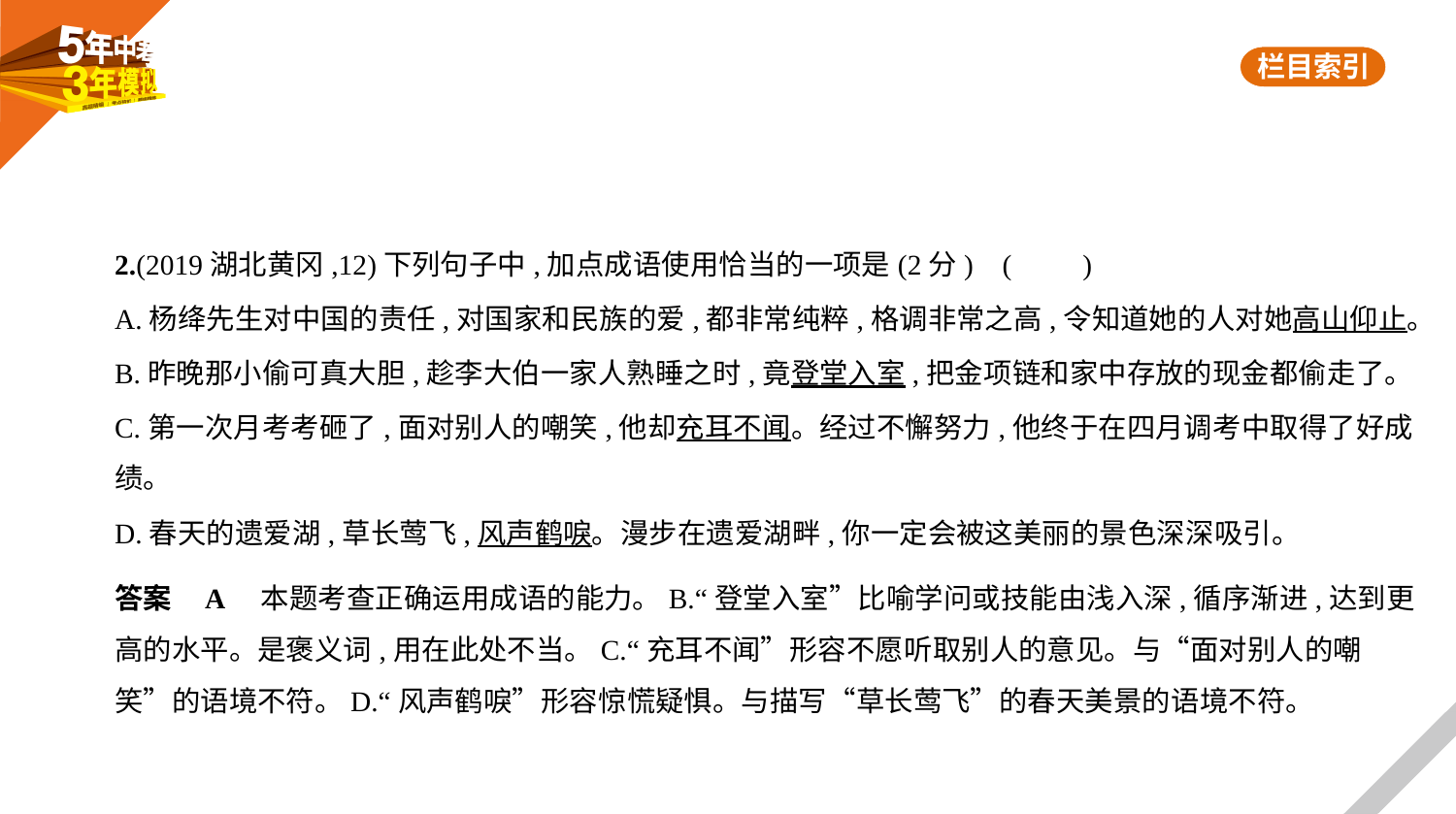

2.(2019湖北黄冈,12)下列句子中,加点成语使用恰当的一项是(2分) (　　)
A.杨绛先生对中国的责任,对国家和民族的爱,都非常纯粹,格调非常之高,令知道她的人对她高山仰止。
B.昨晚那小偷可真大胆,趁李大伯一家人熟睡之时,竟登堂入室,把金项链和家中存放的现金都偷走了。
C.第一次月考考砸了,面对别人的嘲笑,他却充耳不闻。经过不懈努力,他终于在四月调考中取得了好成
绩。
D.春天的遗爱湖,草长莺飞,风声鹤唳。漫步在遗爱湖畔,你一定会被这美丽的景色深深吸引。
答案    A　本题考查正确运用成语的能力。B.“登堂入室”比喻学问或技能由浅入深,循序渐进,达到更
高的水平。是褒义词,用在此处不当。C.“充耳不闻”形容不愿听取别人的意见。与“面对别人的嘲
笑”的语境不符。D.“风声鹤唳”形容惊慌疑惧。与描写“草长莺飞”的春天美景的语境不符。